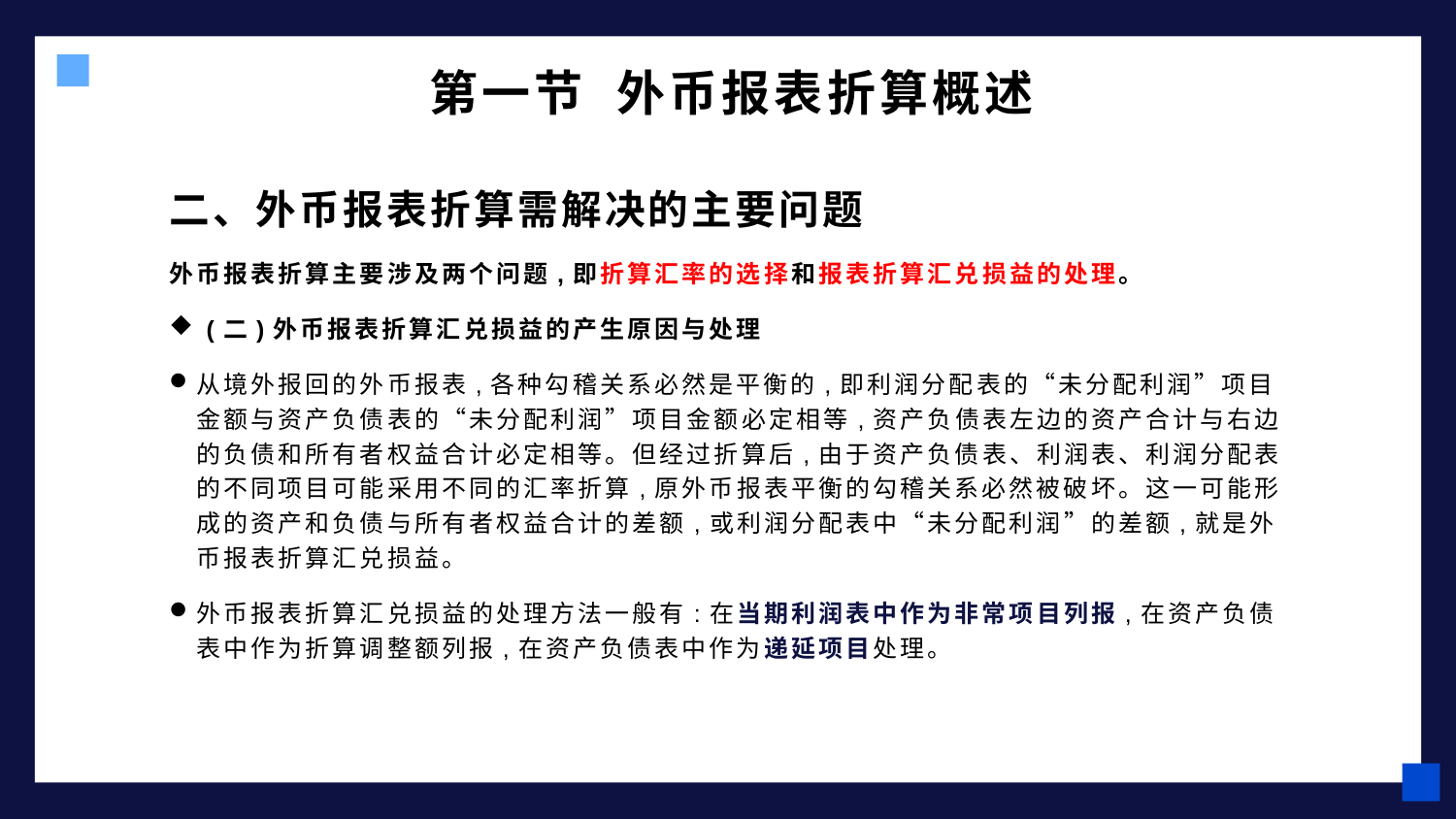

# 第一节  外币报表折算概述
二、外币报表折算需解决的主要问题
外币报表折算主要涉及两个问题,即折算汇率的选择和报表折算汇兑损益的处理。
 (二)外币报表折算汇兑损益的产生原因与处理
从境外报回的外币报表,各种勾稽关系必然是平衡的,即利润分配表的“未分配利润”项目金额与资产负债表的“未分配利润”项目金额必定相等,资产负债表左边的资产合计与右边的负债和所有者权益合计必定相等。但经过折算后,由于资产负债表、利润表、利润分配表的不同项目可能采用不同的汇率折算,原外币报表平衡的勾稽关系必然被破坏。这一可能形成的资产和负债与所有者权益合计的差额,或利润分配表中“未分配利润”的差额,就是外币报表折算汇兑损益。
外币报表折算汇兑损益的处理方法一般有:在当期利润表中作为非常项目列报,在资产负债表中作为折算调整额列报,在资产负债表中作为递延项目处理。